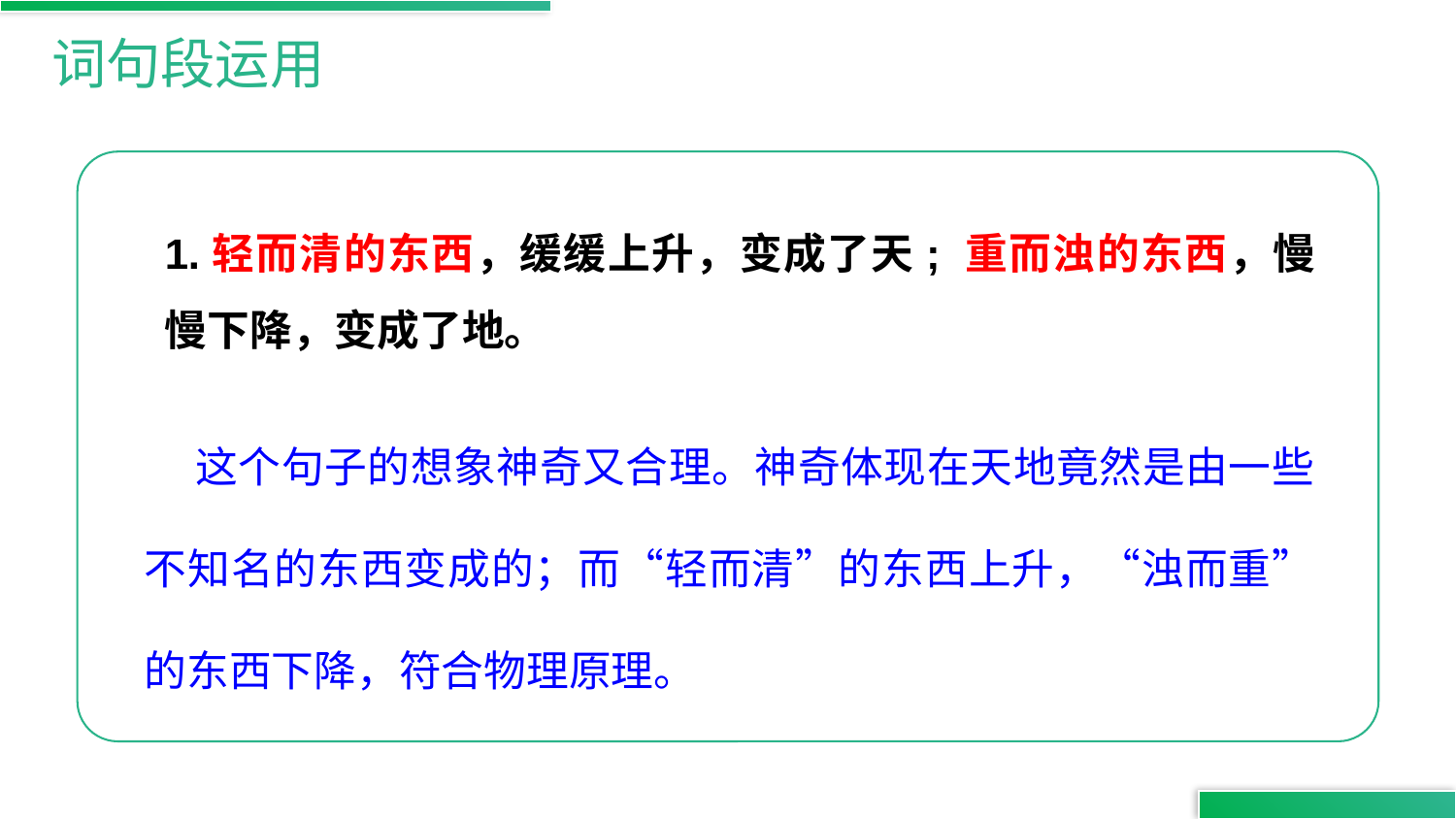

词句段运用
1.轻而清的东西，缓缓上升，变成了天; 重而浊的东西，慢慢下降，变成了地。
    这个句子的想象神奇又合理。神奇体现在天地竟然是由一些不知名的东西变成的；而“轻而清”的东西上升，“浊而重”的东西下降，符合物理原理。